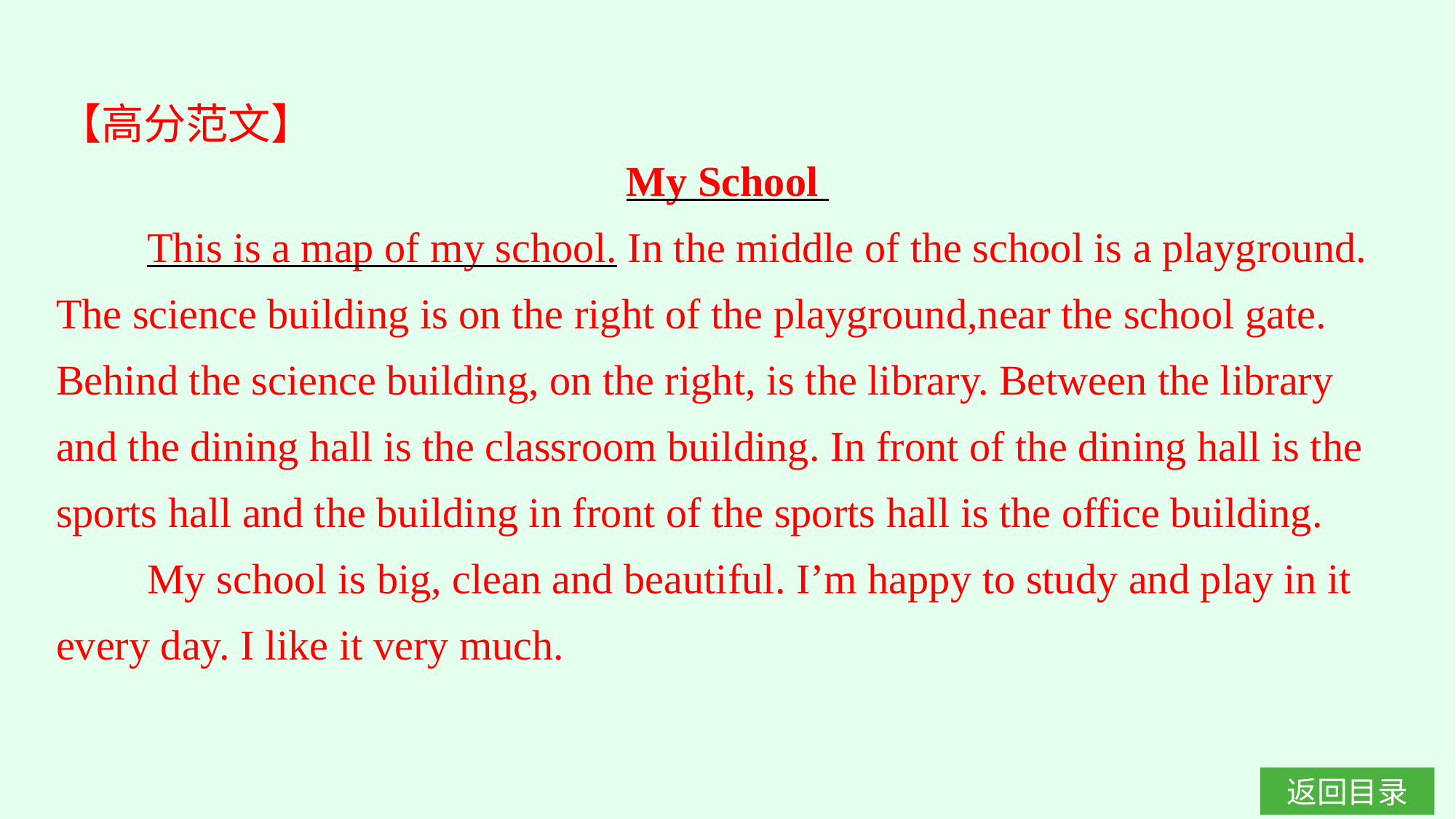

【高分范文】
My School
This is a map of my school. In the middle of the school is a playground. The science building is on the right of the playground,near the school gate. Behind the science building, on the right, is the library. Between the library and the dining hall is the classroom building. In front of the dining hall is the sports hall and the building in front of the sports hall is the office building.
My school is big, clean and beautiful. I’m happy to study and play in it every day. I like it very much.